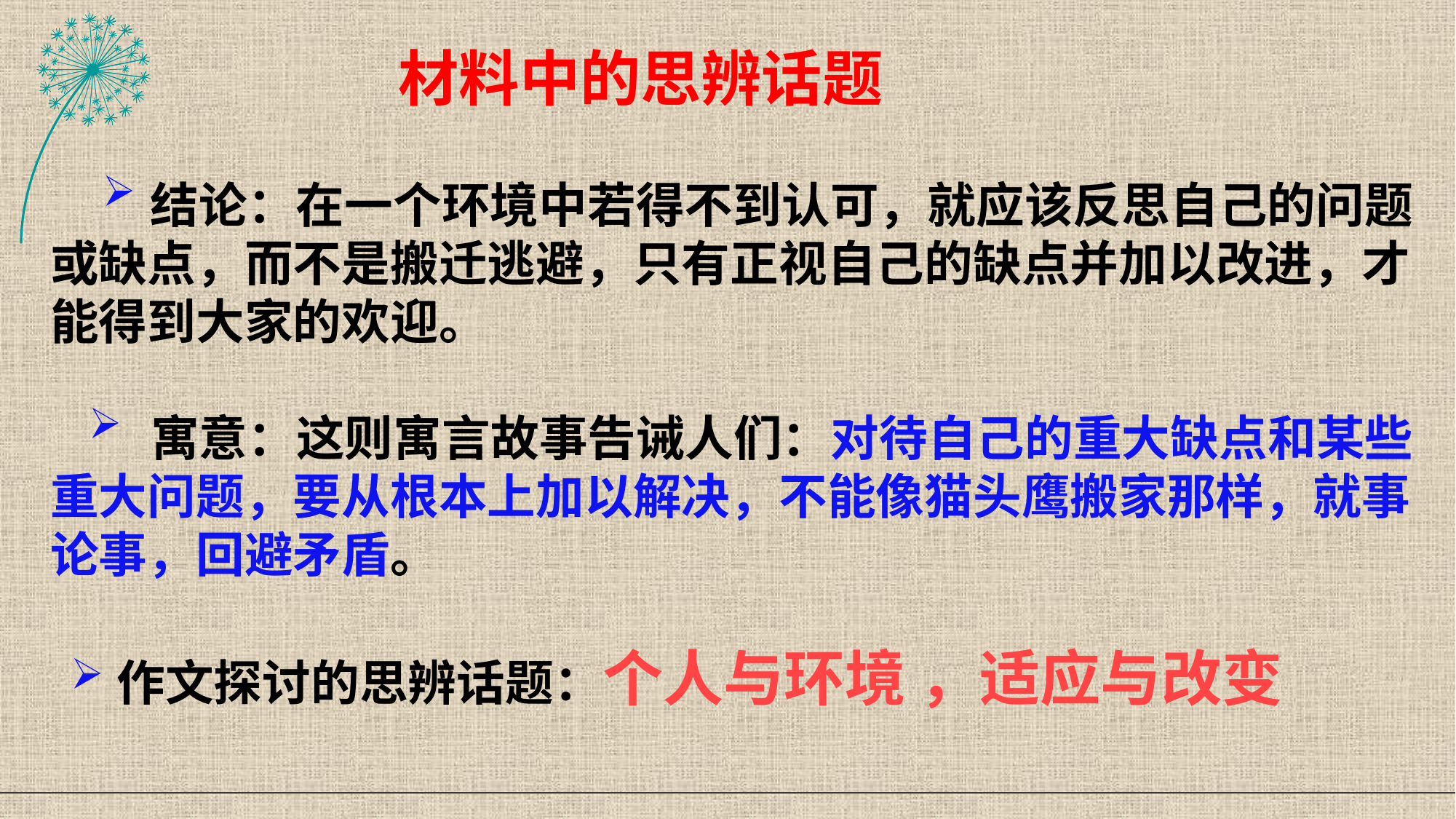

材料中的思辨话题
  结论：在一个环境中若得不到认可，就应该反思自己的问题或缺点，而不是搬迁逃避，只有正视自己的缺点并加以改进，才能得到大家的欢迎。

  寓意：这则寓言故事告诫人们：对待自己的重大缺点和某些重大问题，要从根本上加以解决，不能像猫头鹰搬家那样，就事论事，回避矛盾。

作文探讨的思辨话题：个人与环境 ，适应与改变

54